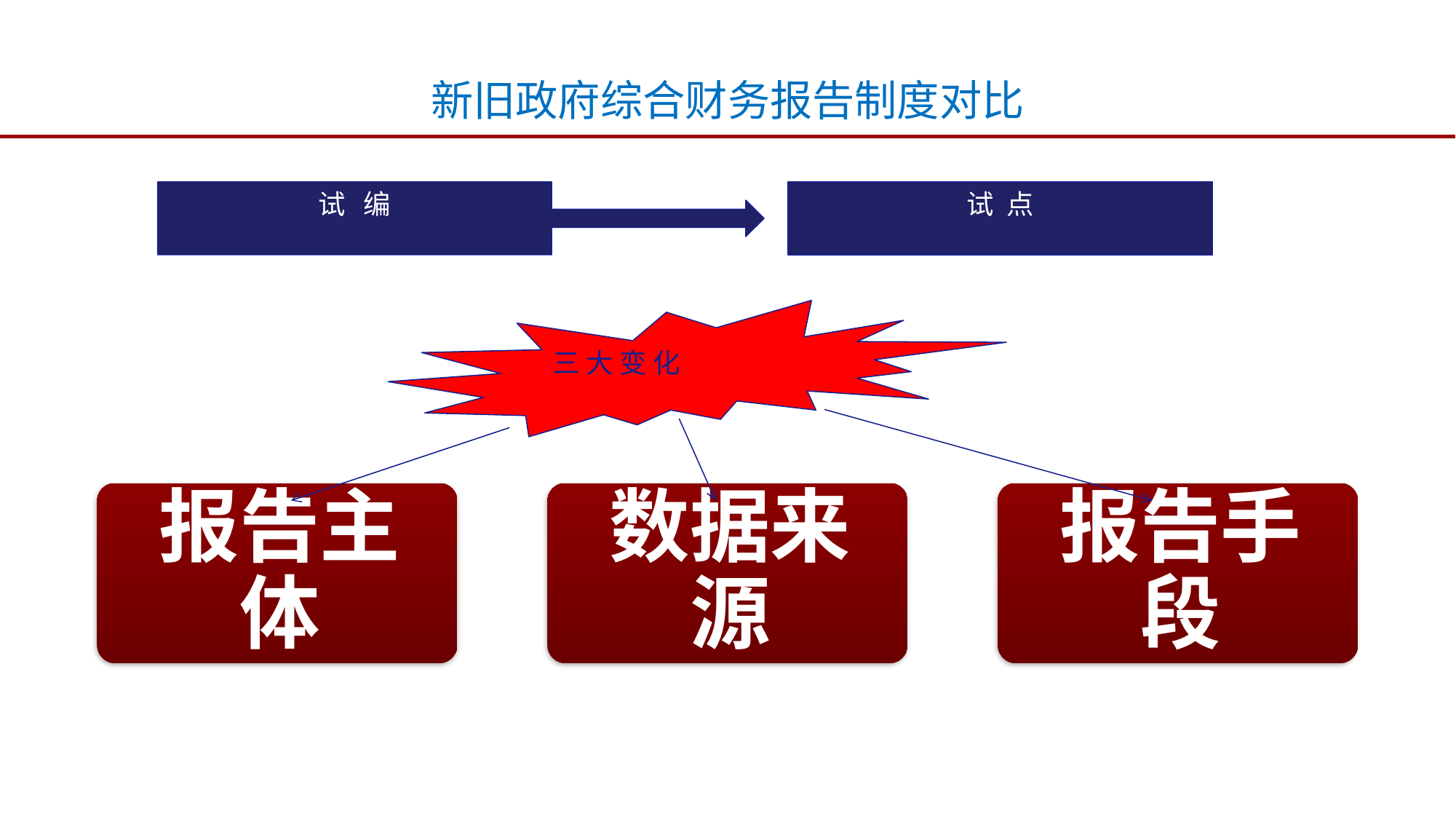

新旧政府综合财务报告制度对比
试   编
试  点
三 大 变 化
报告主体
数据来源
报告手段